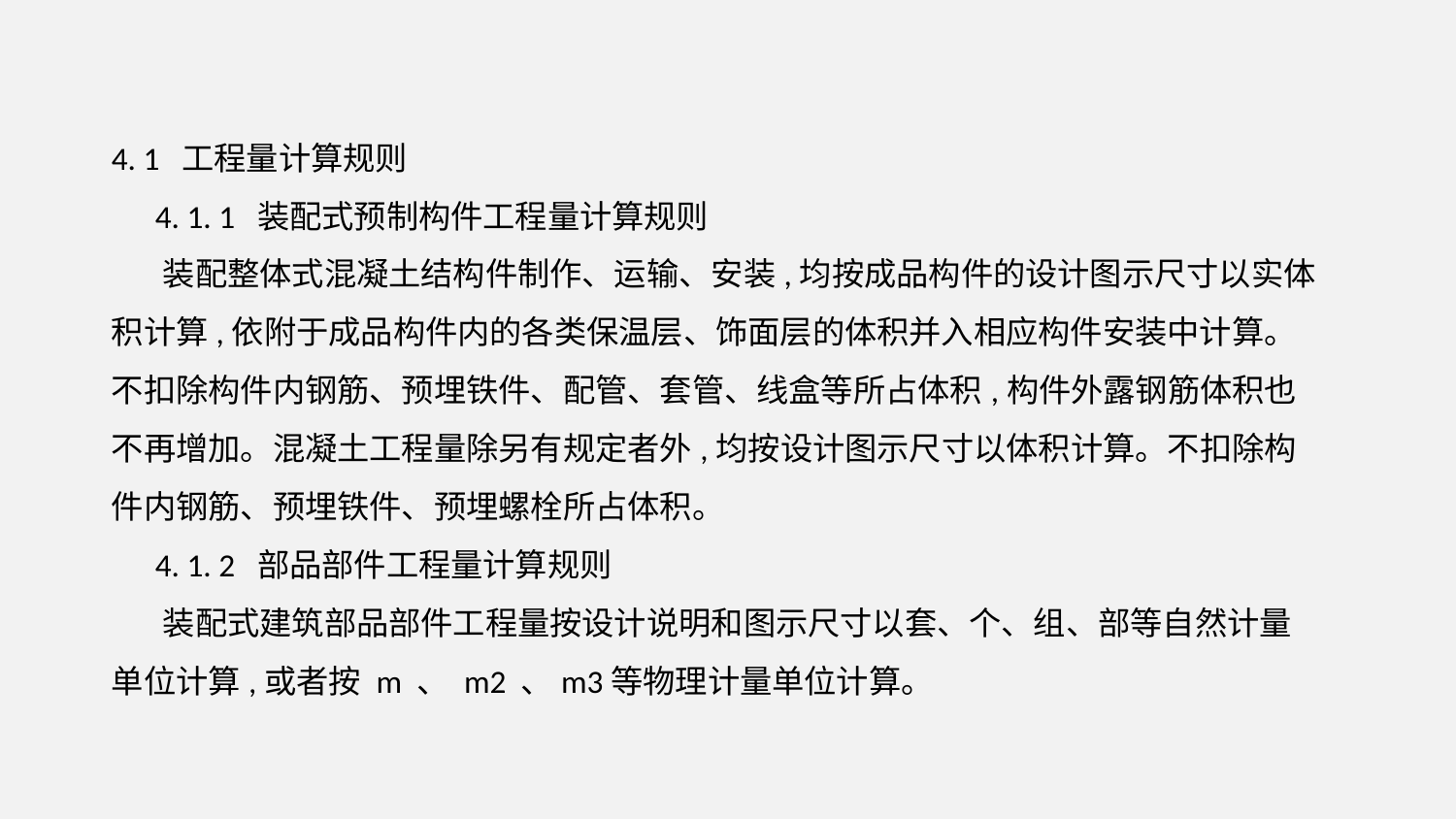

4. 1  工程量计算规则
      4. 1. 1  装配式预制构件工程量计算规则
      装配整体式混凝土结构件制作、运输、安装,均按成品构件的设计图示尺寸以实体积计算,依附于成品构件内的各类保温层、饰面层的体积并入相应构件安装中计算。不扣除构件内钢筋、预埋铁件、配管、套管、线盒等所占体积,构件外露钢筋体积也不再增加。混凝土工程量除另有规定者外,均按设计图示尺寸以体积计算。不扣除构件内钢筋、预埋铁件、预埋螺栓所占体积。
      4. 1. 2  部品部件工程量计算规则
      装配式建筑部品部件工程量按设计说明和图示尺寸以套、个、组、部等自然计量单位计算,或者按 m 、 m2 、m3等物理计量单位计算。